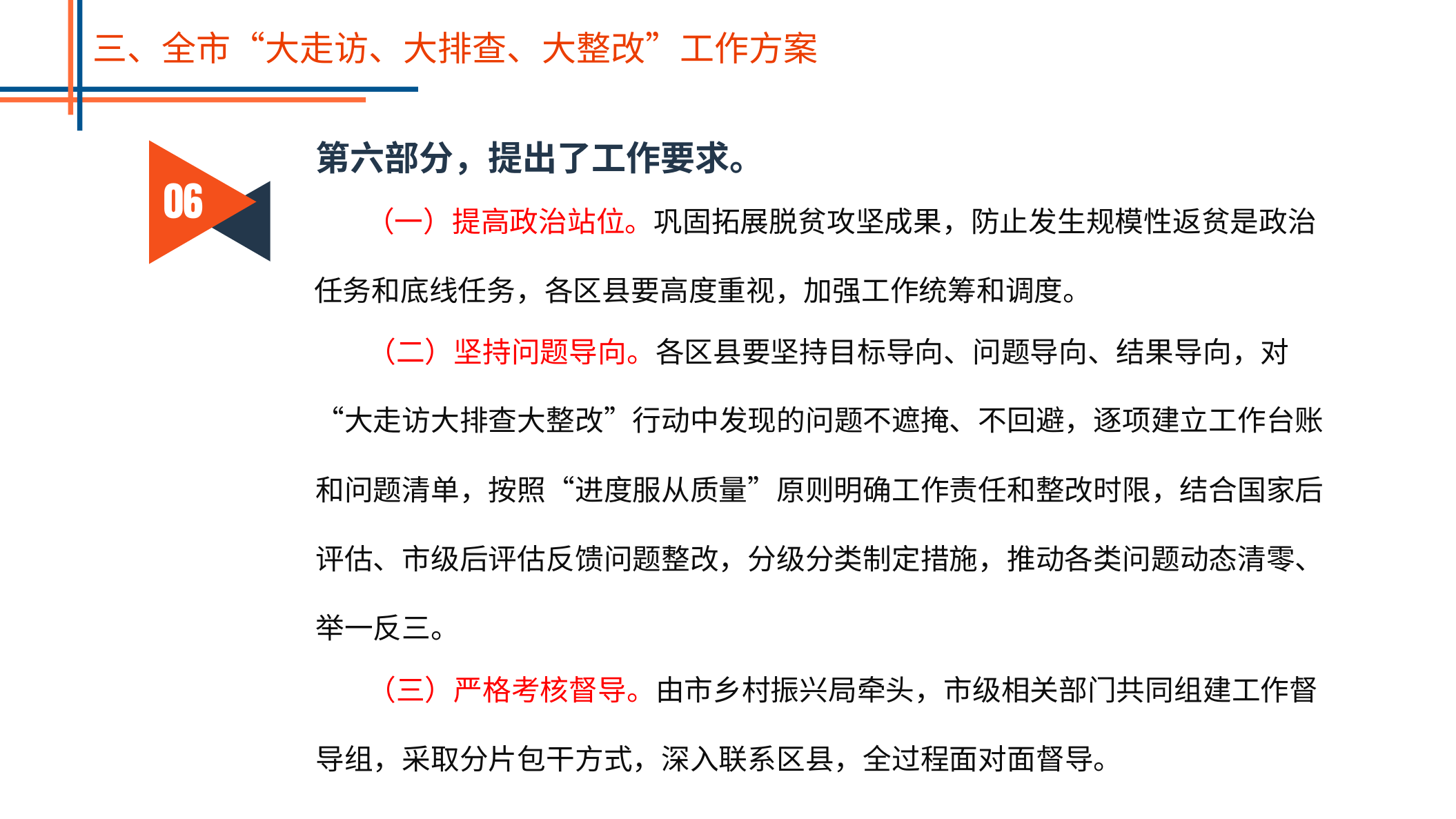

三、全市“大走访、大排查、大整改”工作方案

第六部分，提出了工作要求。
06
（一）提高政治站位。巩固拓展脱贫攻坚成果，防止发生规模性返贫是政治任务和底线任务，各区县要高度重视，加强工作统筹和调度。

（二）坚持问题导向。各区县要坚持目标导向、问题导向、结果导向，对“大走访大排查大整改”行动中发现的问题不遮掩、不回避，逐项建立工作台账和问题清单，按照“进度服从质量”原则明确工作责任和整改时限，结合国家后评估、市级后评估反馈问题整改，分级分类制定措施，推动各类问题动态清零、举一反三。
（三）严格考核督导。由市乡村振兴局牵头，市级相关部门共同组建工作督导组，采取分片包干方式，深入联系区县，全过程面对面督导。